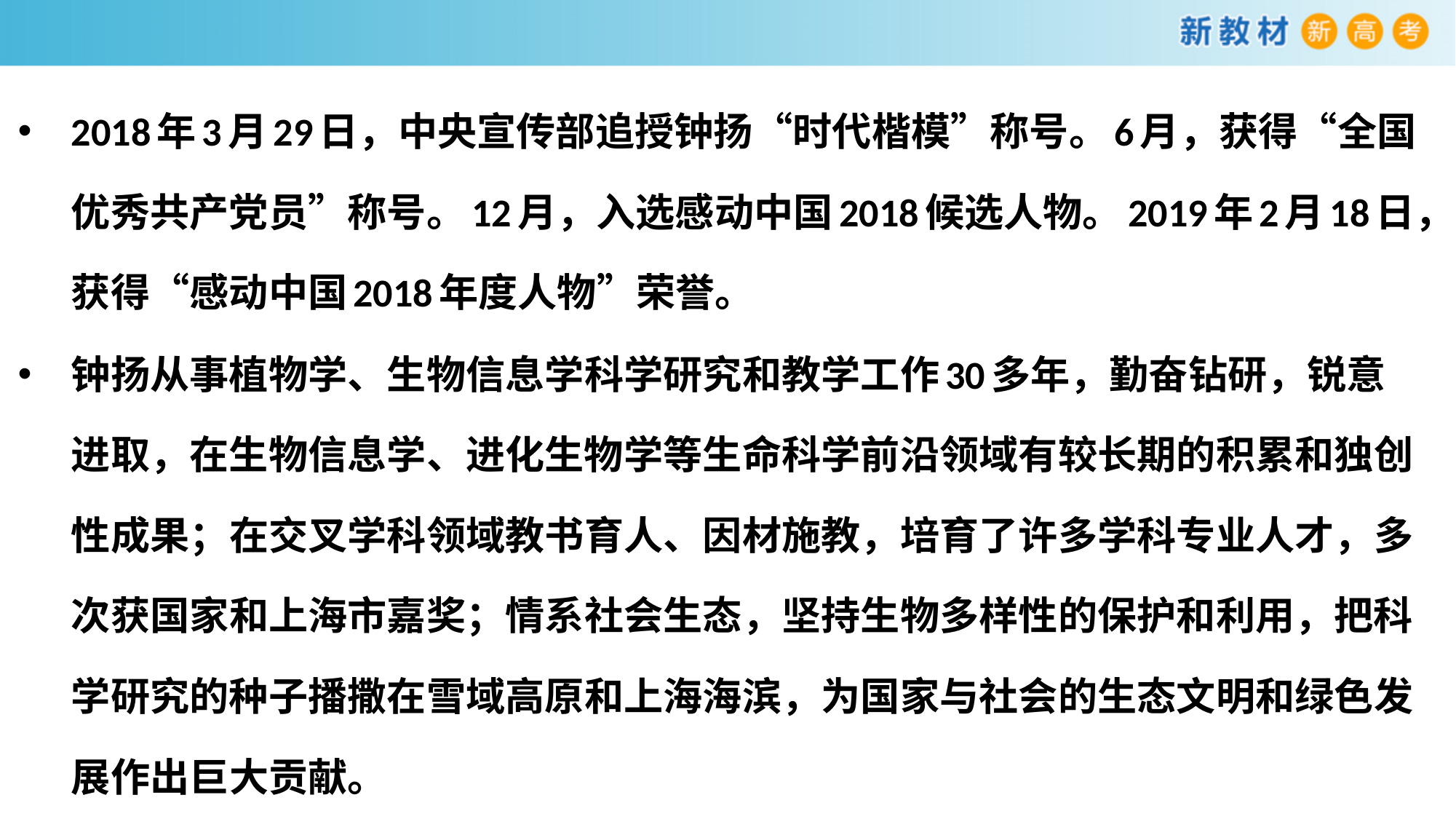

2018年3月29日，中央宣传部追授钟扬“时代楷模”称号。6月，获得“全国优秀共产党员”称号。12月，入选感动中国2018候选人物。2019年2月18日，获得“感动中国2018年度人物”荣誉。
钟扬从事植物学、生物信息学科学研究和教学工作30多年，勤奋钻研，锐意进取，在生物信息学、进化生物学等生命科学前沿领域有较长期的积累和独创性成果；在交叉学科领域教书育人、因材施教，培育了许多学科专业人才，多次获国家和上海市嘉奖；情系社会生态，坚持生物多样性的保护和利用，把科学研究的种子播撒在雪域高原和上海海滨，为国家与社会的生态文明和绿色发展作出巨大贡献。